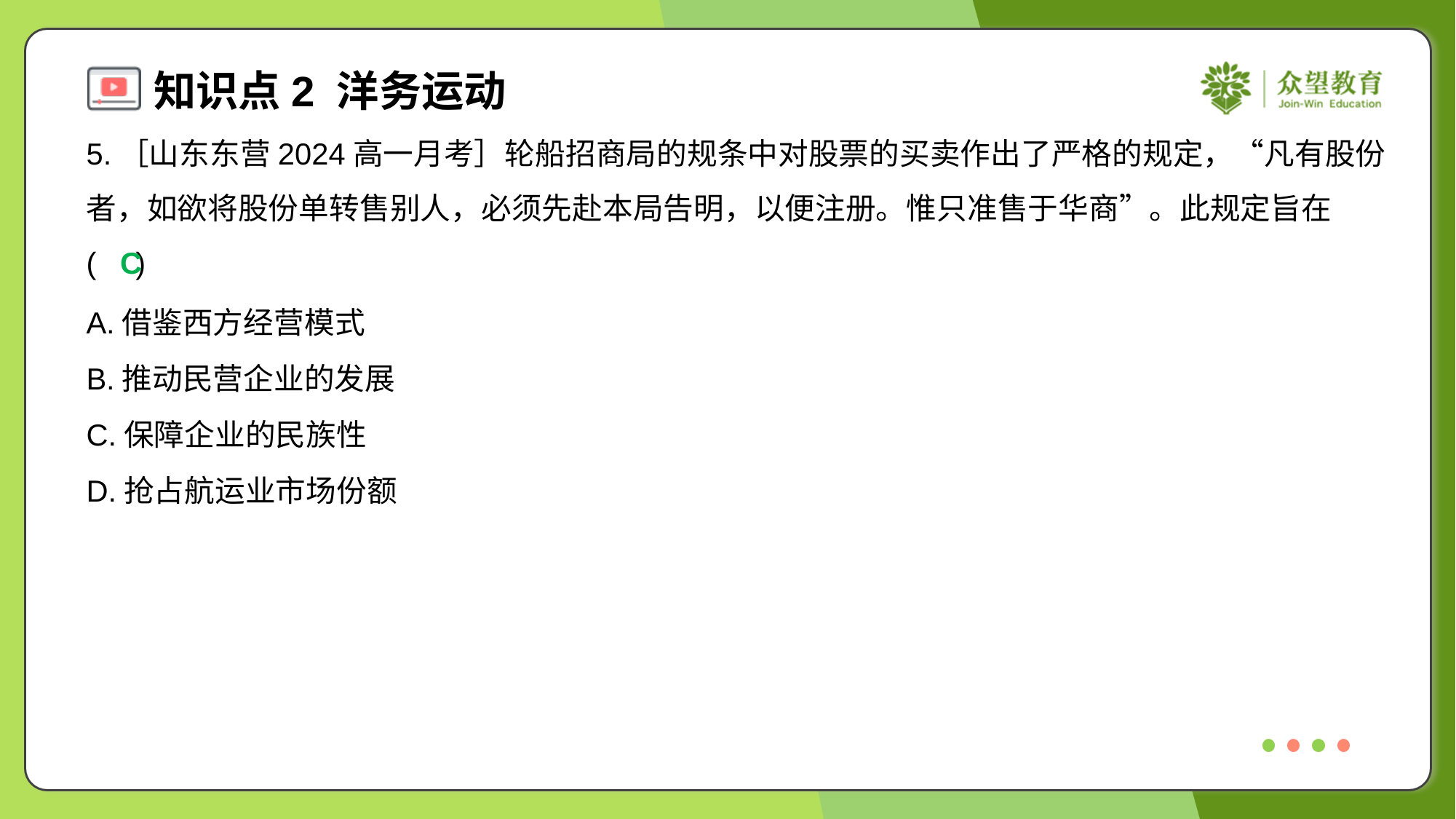

5.［山东东营2024高一月考］轮船招商局的规条中对股票的买卖作出了严格的规定，“凡有股份
者，如欲将股份单转售别人，必须先赴本局告明，以便注册。惟只准售于华商”。此规定旨在
(     )
C
A.借鉴西方经营模式
B.推动民营企业的发展
C.保障企业的民族性
D.抢占航运业市场份额